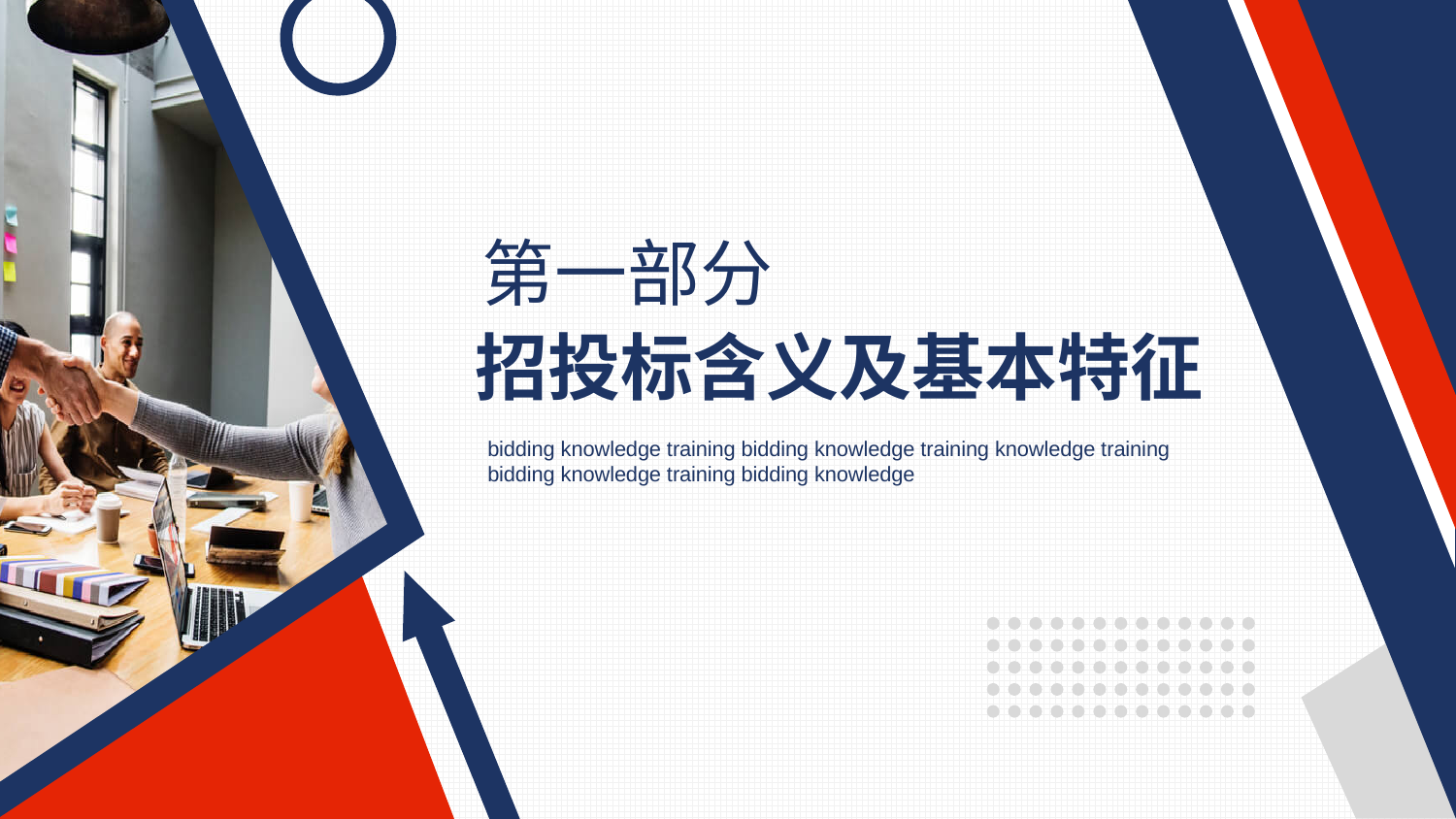

第一部分
招投标含义及基本特征
bidding knowledge training bidding knowledge training knowledge training bidding knowledge training bidding knowledge